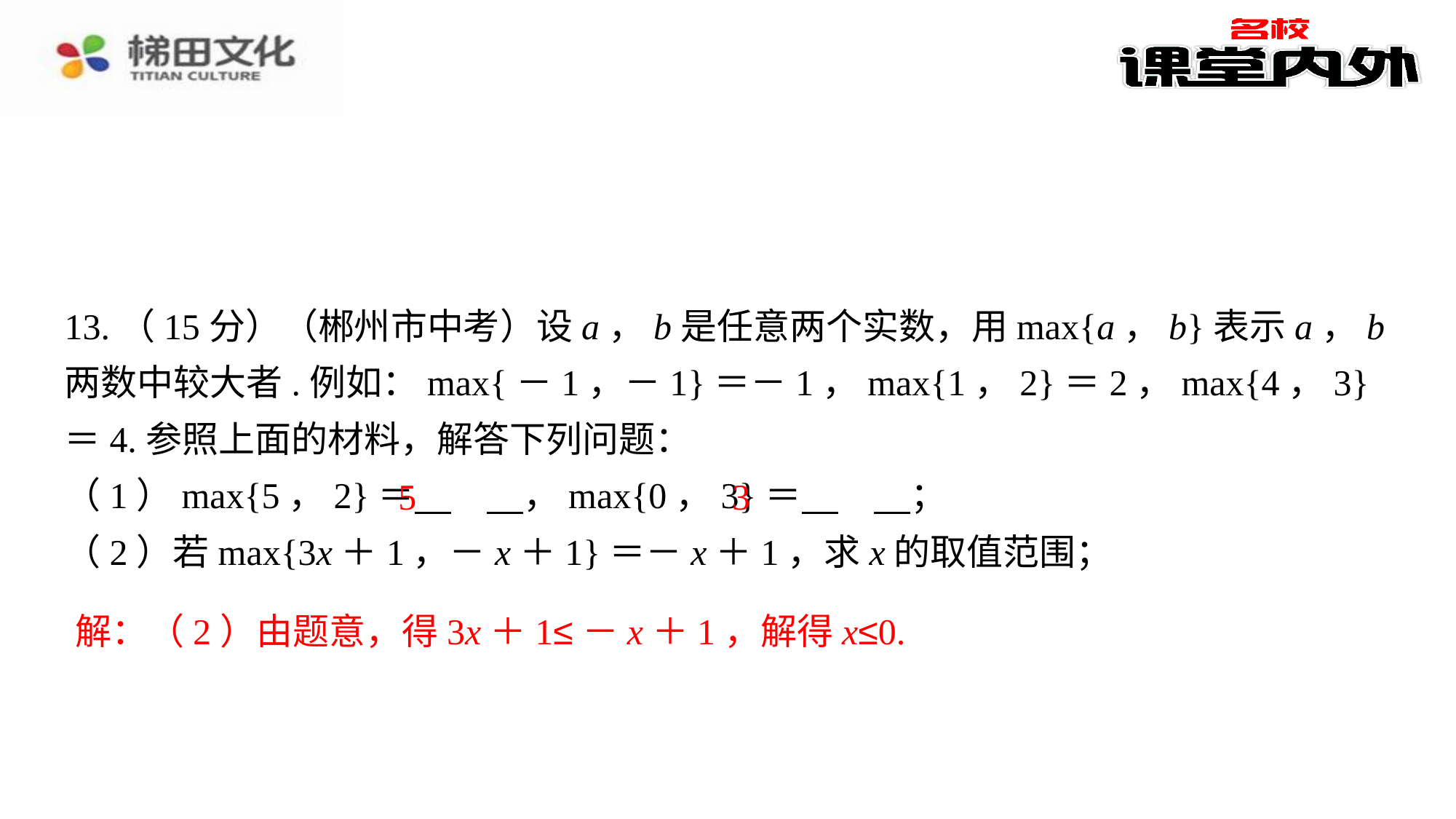

13.（15分）（郴州市中考）设a，b是任意两个实数，用max{a，b}表示a，b两数中较大者.例如：max{－1，－1}＝－1，max{1，2}＝2，max{4，3}＝4.参照上面的材料，解答下列问题：
（1）max{5，2}＝ 　5　⁠，max{0，3}＝ 　3　⁠；
（2）若max{3x＋1，－x＋1}＝－x＋1，求x的取值范围；
5
3
解：（2）由题意，得3x＋1≤－x＋1，解得x≤0.